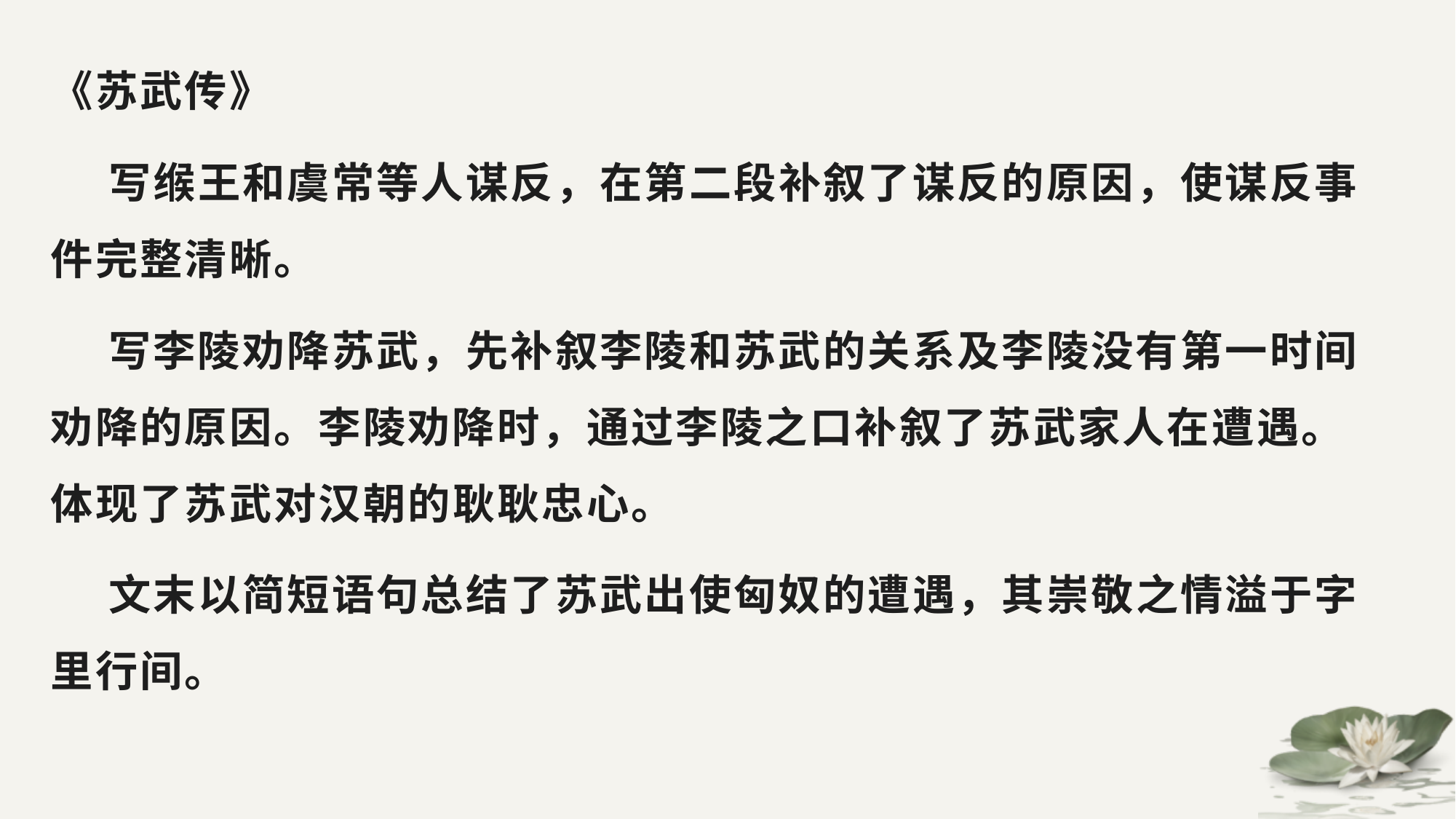

《苏武传》
    写缑王和虞常等人谋反，在第二段补叙了谋反的原因，使谋反事件完整清晰。
    写李陵劝降苏武，先补叙李陵和苏武的关系及李陵没有第一时间劝降的原因。李陵劝降时，通过李陵之口补叙了苏武家人在遭遇。体现了苏武对汉朝的耿耿忠心。
    文末以简短语句总结了苏武出使匈奴的遭遇，其崇敬之情溢于字里行间。